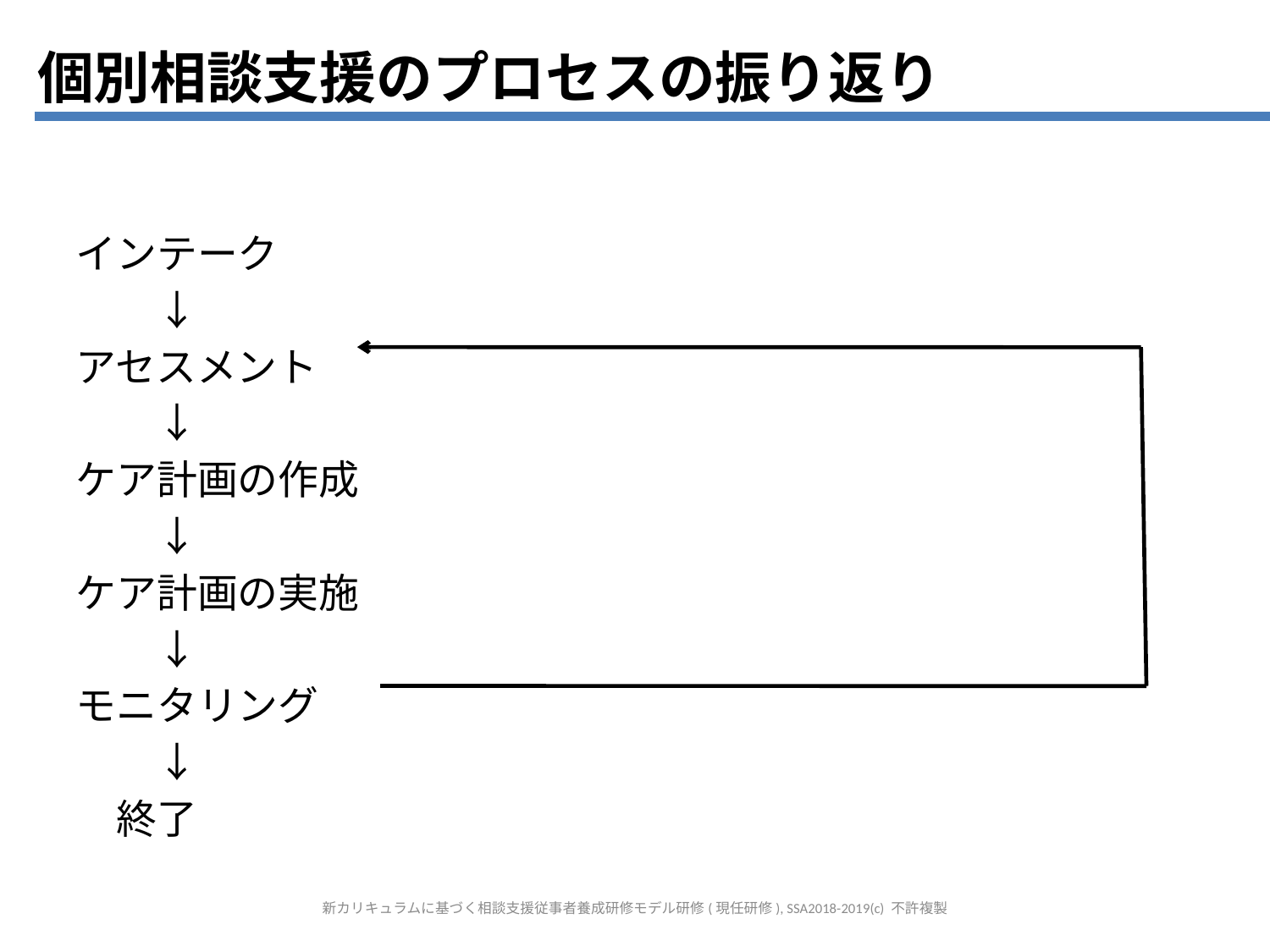

個別相談支援のプロセスの振り返り
インテーク
　　↓
アセスメント
　　↓
ケア計画の作成
　　↓
ケア計画の実施
　　↓
モニタリング
　　↓
　終了
新カリキュラムに基づく相談支援従事者養成研修モデル研修(現任研修), SSA2018-2019(c) 不許複製